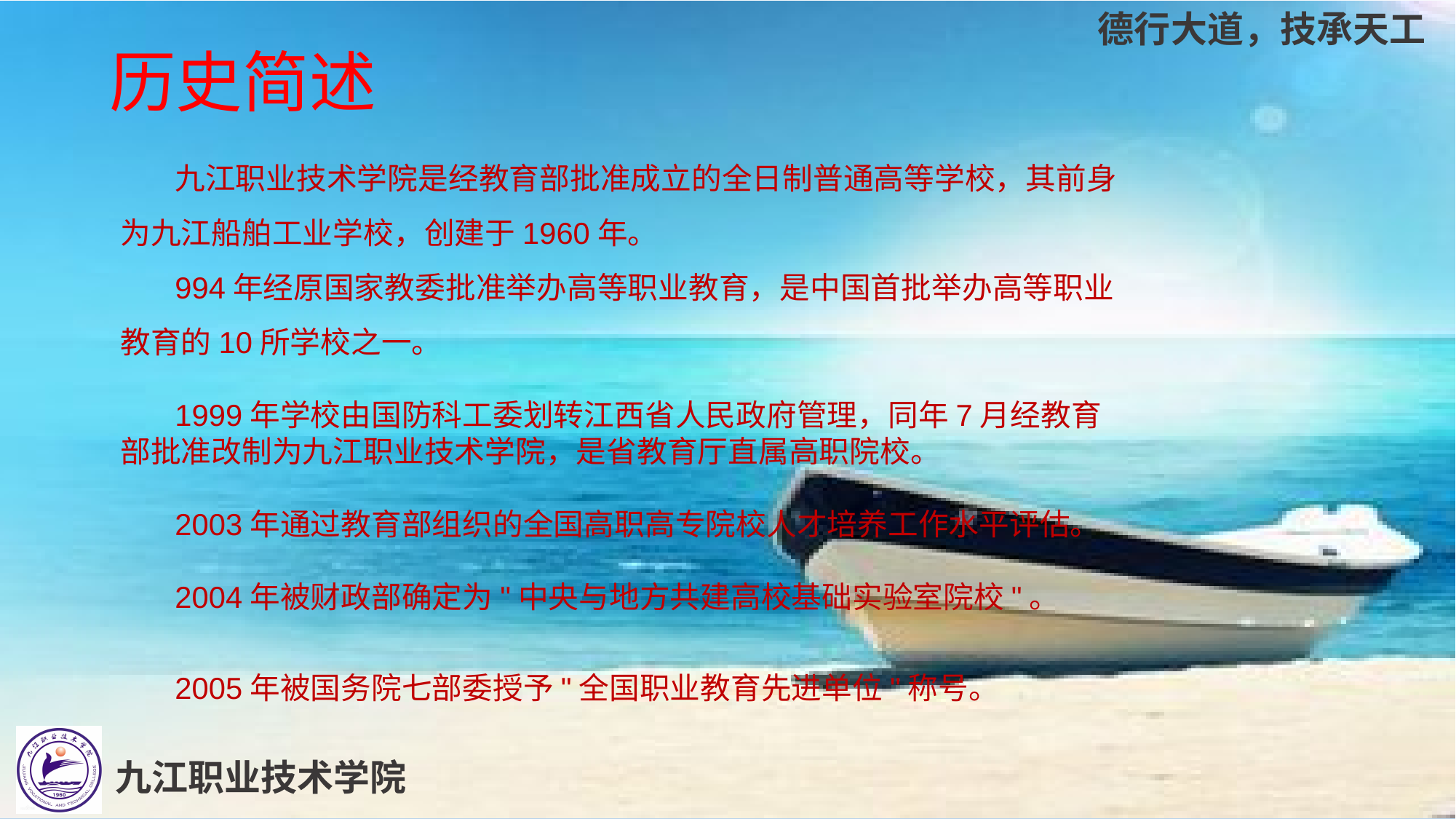

# 历史简述
九江职业技术学院是经教育部批准成立的全日制普通高等学校，其前身为九江船舶工业学校，创建于1960年。
994年经原国家教委批准举办高等职业教育，是中国首批举办高等职业教育的10所学校之一。

1999年学校由国防科工委划转江西省人民政府管理，同年7月经教育部批准改制为九江职业技术学院，是省教育厅直属高职院校。

2003年通过教育部组织的全国高职高专院校人才培养工作水平评估。

2004年被财政部确定为"中央与地方共建高校基础实验室院校"。

2005年被国务院七部委授予"全国职业教育先进单位"称号。

九江职业技术学院